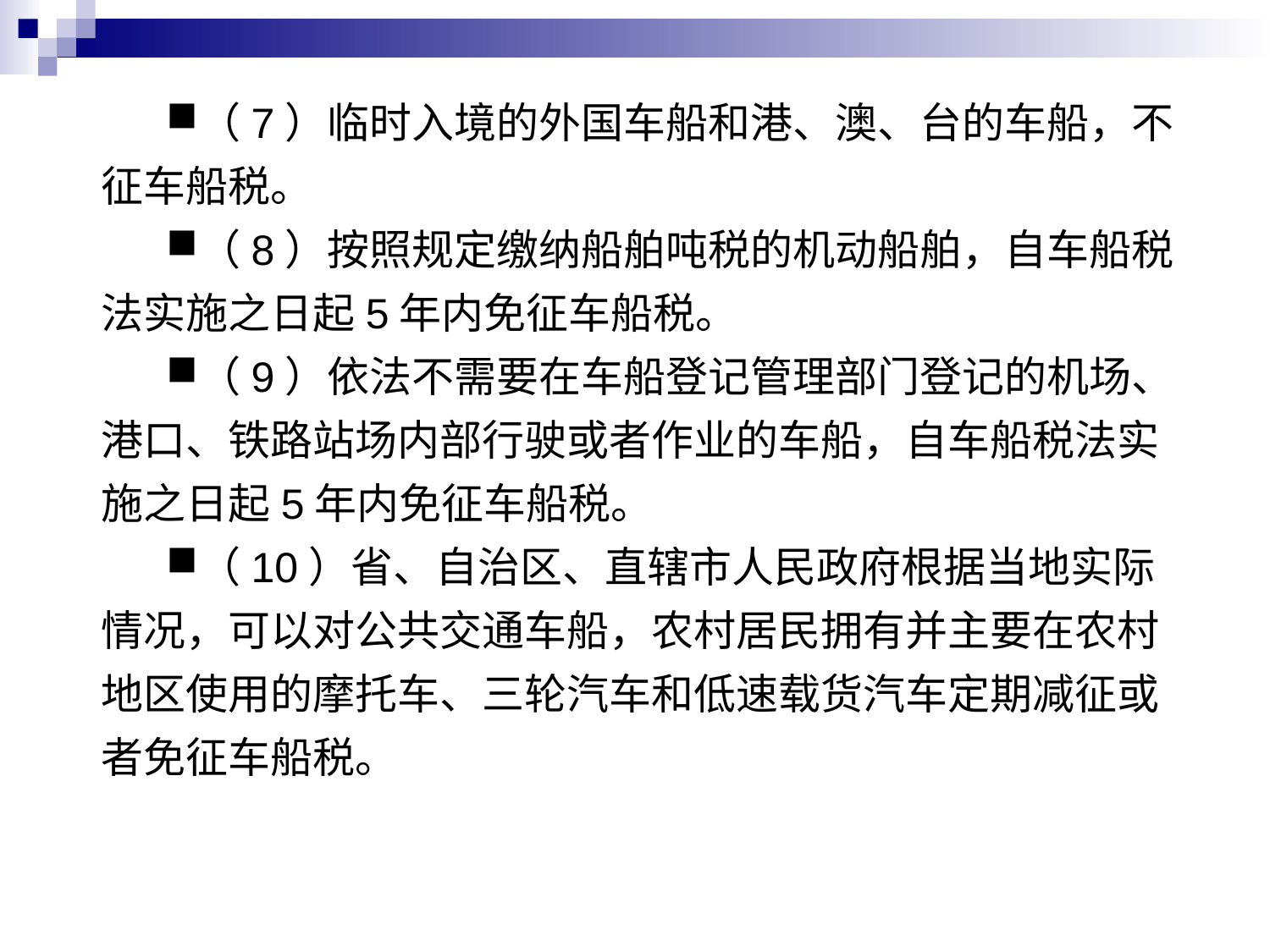

#
（7）临时入境的外国车船和港、澳、台的车船，不征车船税。
（8）按照规定缴纳船舶吨税的机动船舶，自车船税法实施之日起5年内免征车船税。
（9）依法不需要在车船登记管理部门登记的机场、港口、铁路站场内部行驶或者作业的车船，自车船税法实施之日起5年内免征车船税。
（10）省、自治区、直辖市人民政府根据当地实际情况，可以对公共交通车船，农村居民拥有并主要在农村地区使用的摩托车、三轮汽车和低速载货汽车定期减征或者免征车船税。